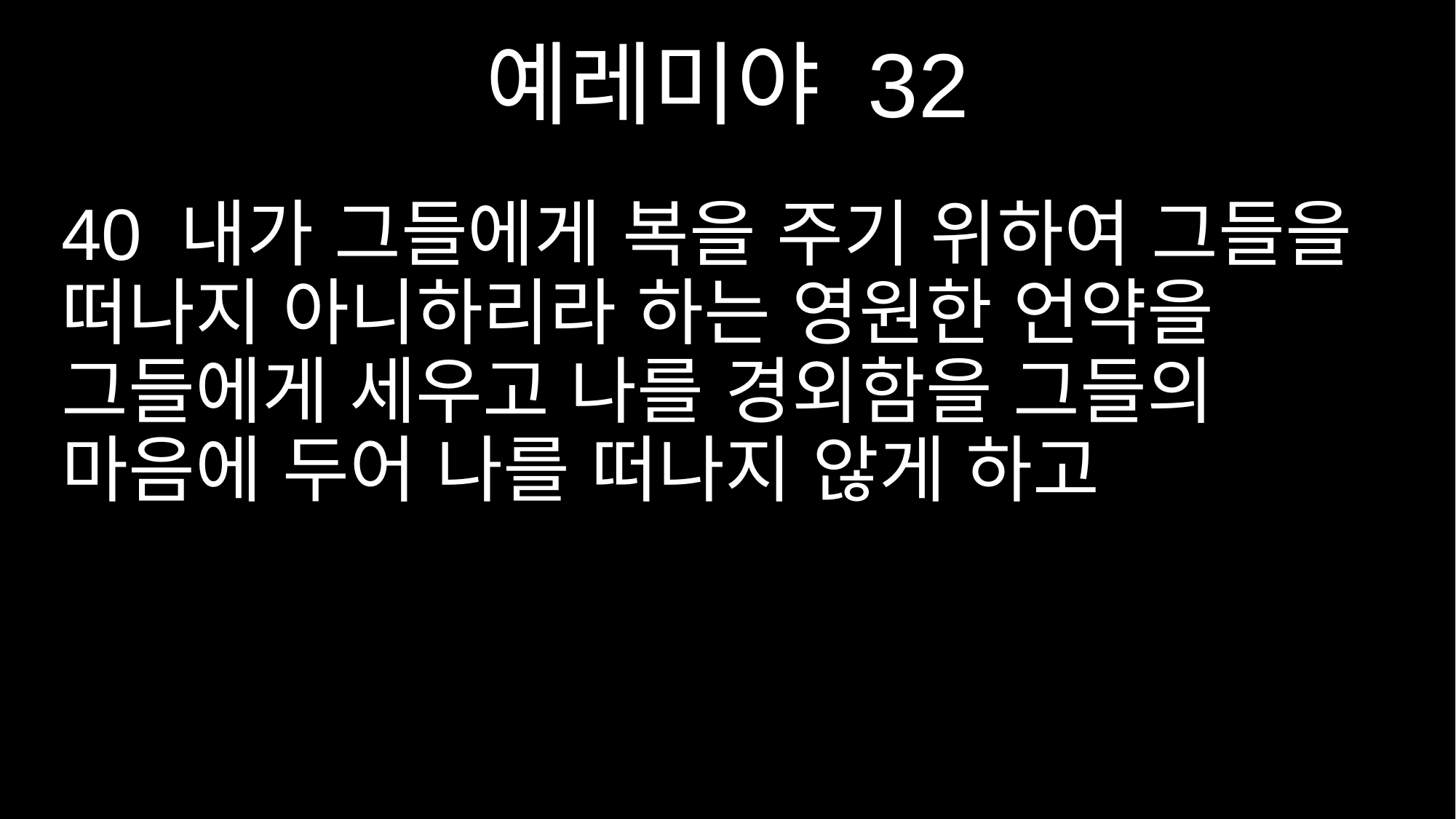

예레미야 32
40 내가 그들에게 복을 주기 위하여 그들을 떠나지 아니하리라 하는 영원한 언약을 그들에게 세우고 나를 경외함을 그들의 마음에 두어 나를 떠나지 않게 하고